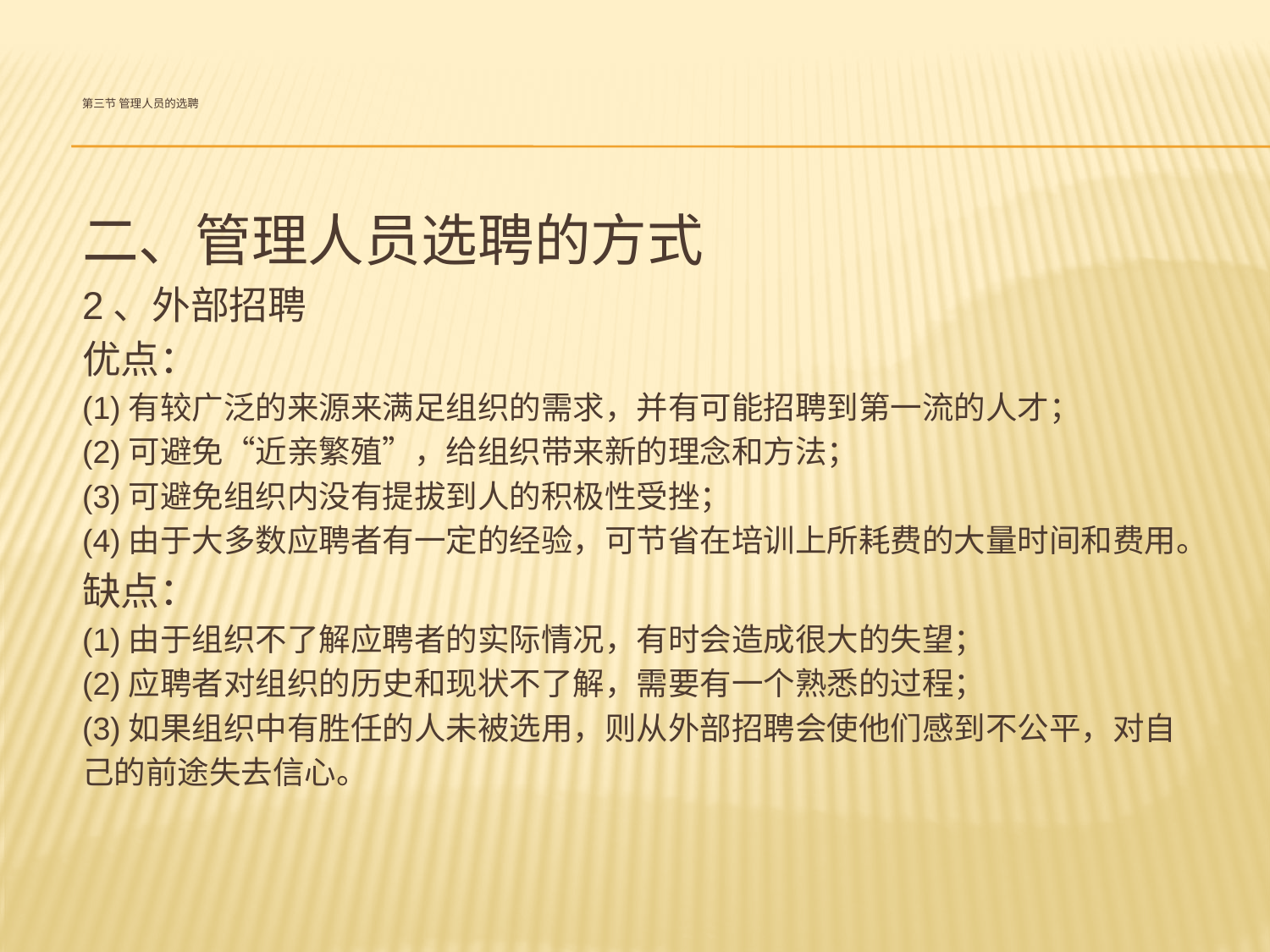

# 第三节 管理人员的选聘
二、管理人员选聘的方式
2、外部招聘
优点：
(1)有较广泛的来源来满足组织的需求，并有可能招聘到第一流的人才；
(2)可避免“近亲繁殖”，给组织带来新的理念和方法；
(3)可避免组织内没有提拔到人的积极性受挫；
(4)由于大多数应聘者有一定的经验，可节省在培训上所耗费的大量时间和费用。
缺点：
(1)由于组织不了解应聘者的实际情况，有时会造成很大的失望；
(2)应聘者对组织的历史和现状不了解，需要有一个熟悉的过程；
(3)如果组织中有胜任的人未被选用，则从外部招聘会使他们感到不公平，对自
己的前途失去信心。